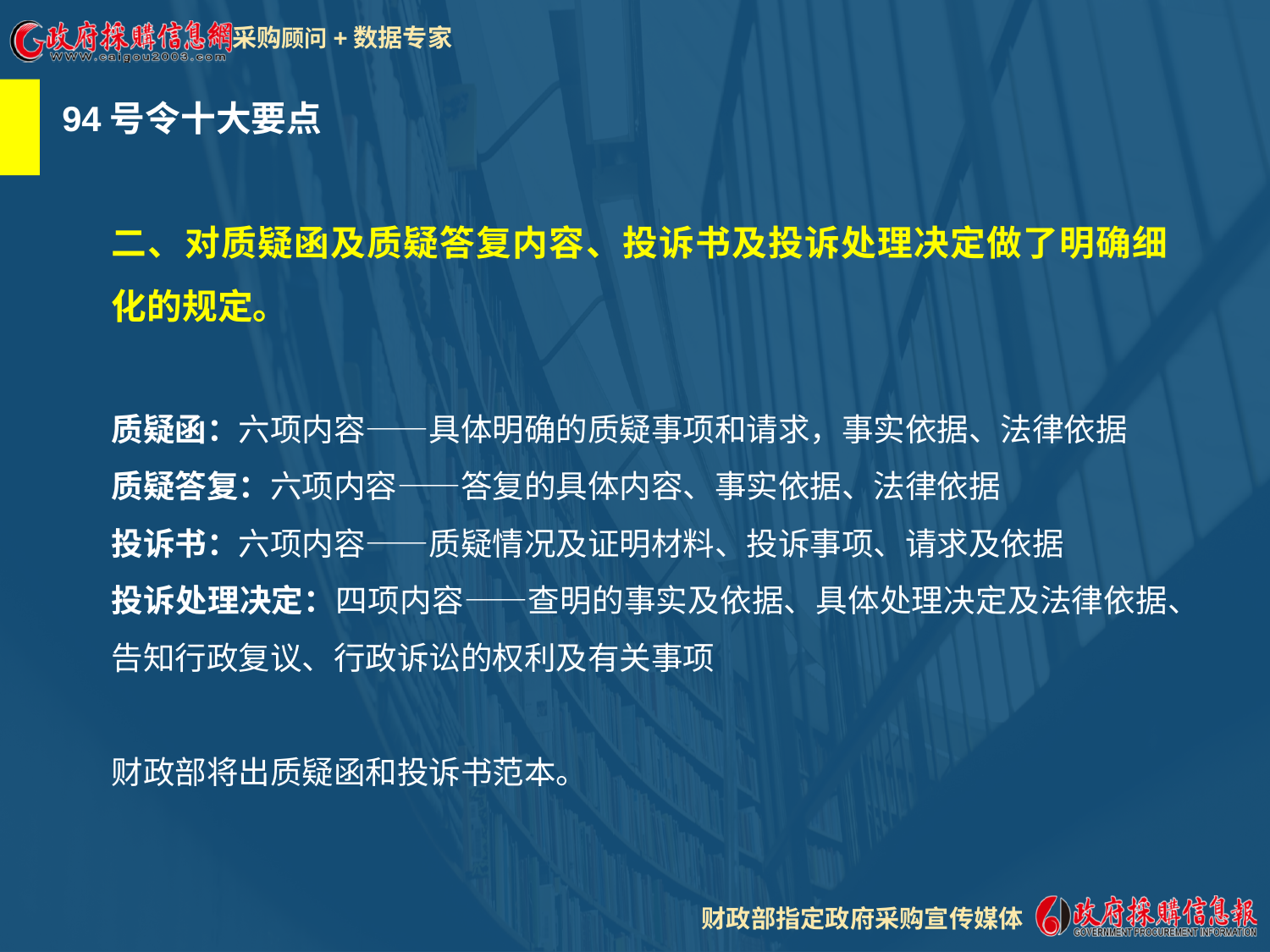

94号令十大要点
二、对质疑函及质疑答复内容、投诉书及投诉处理决定做了明确细化的规定。

质疑函：六项内容——具体明确的质疑事项和请求，事实依据、法律依据
质疑答复：六项内容——答复的具体内容、事实依据、法律依据
投诉书：六项内容——质疑情况及证明材料、投诉事项、请求及依据
投诉处理决定：四项内容——查明的事实及依据、具体处理决定及法律依据、告知行政复议、行政诉讼的权利及有关事项

财政部将出质疑函和投诉书范本。